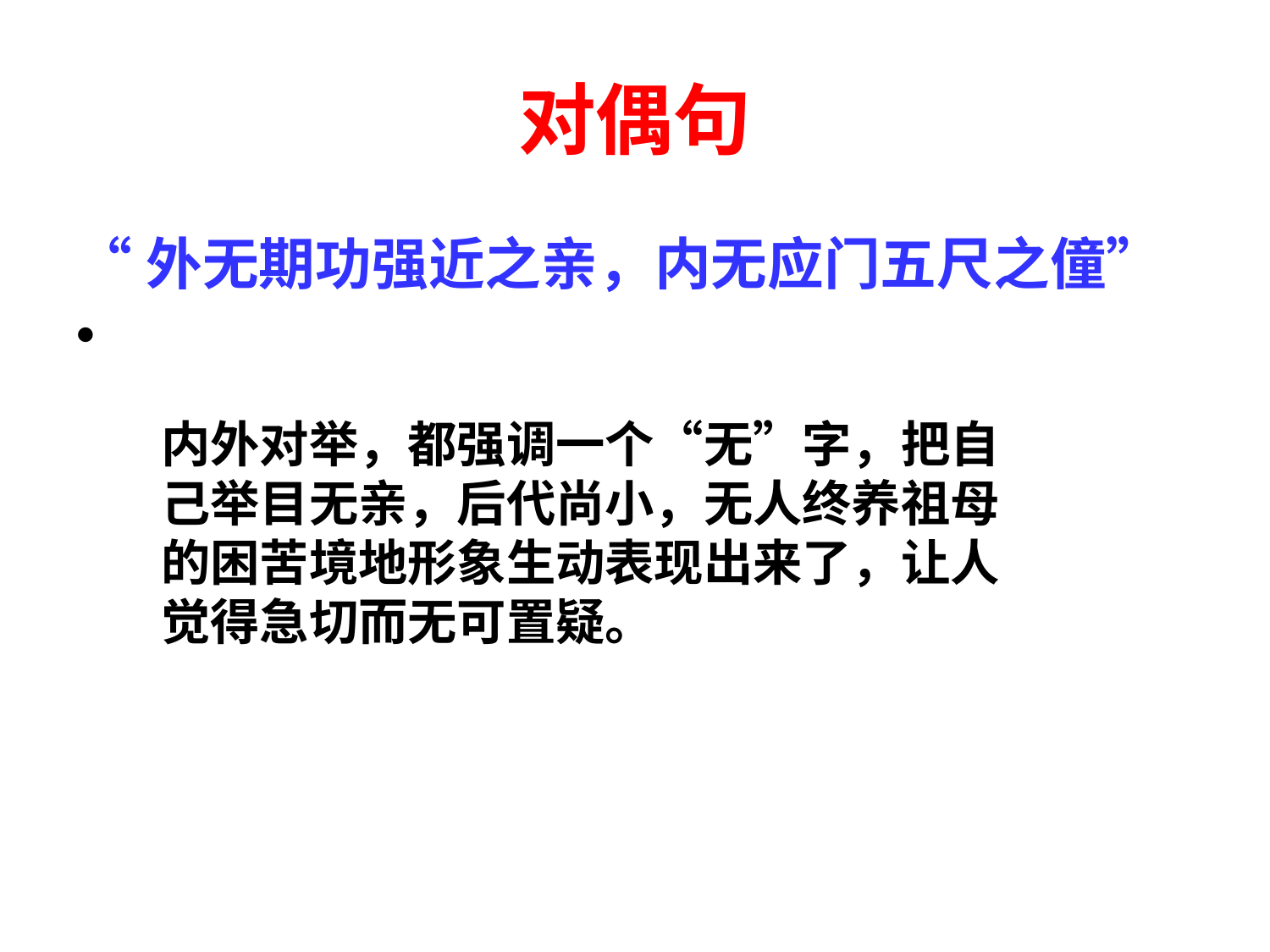

# 对偶句
“外无期功强近之亲，内无应门五尺之僮”

内外对举，都强调一个“无”字，把自己举目无亲，后代尚小，无人终养祖母的困苦境地形象生动表现出来了，让人觉得急切而无可置疑。